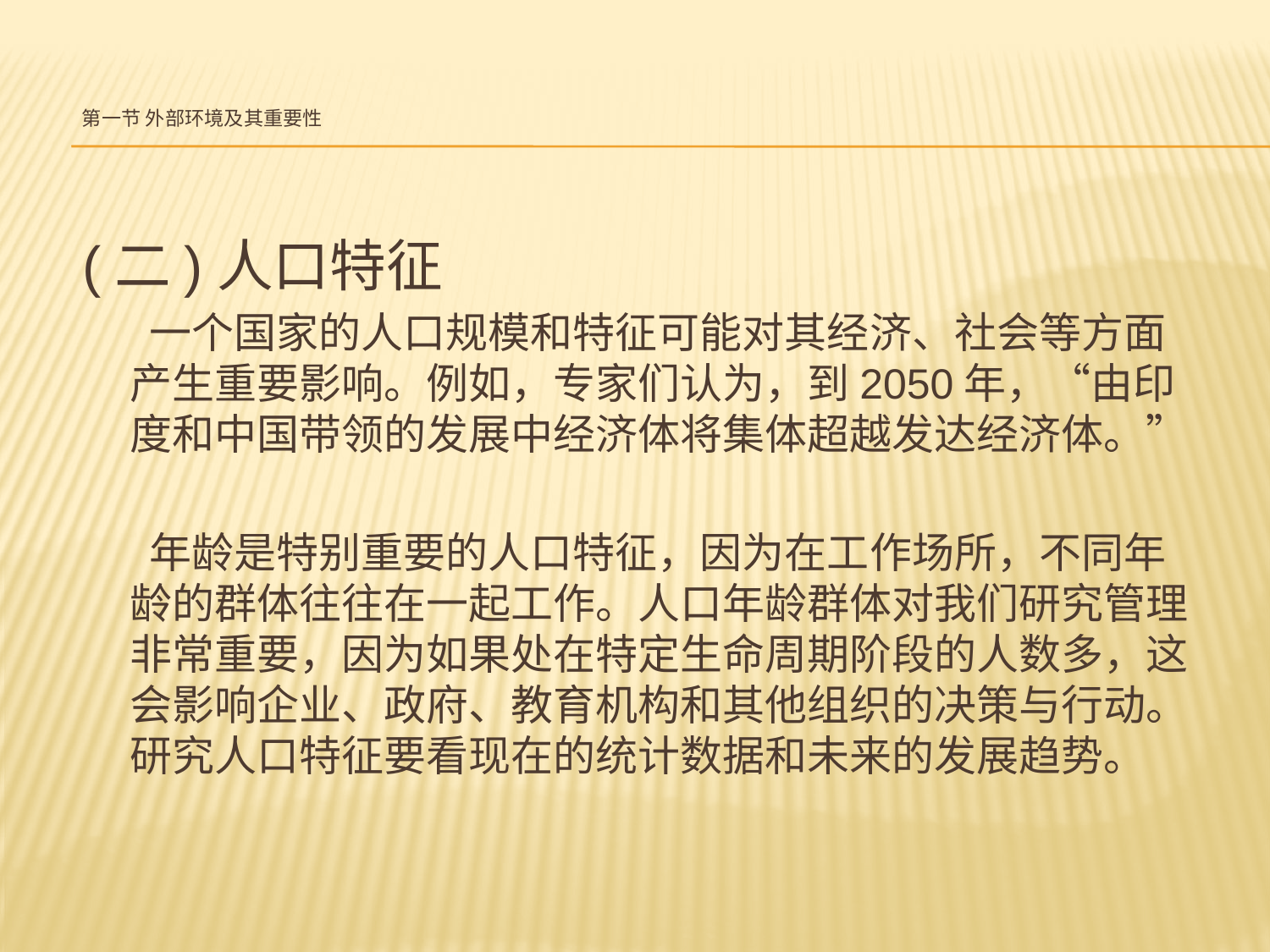

# 第一节 外部环境及其重要性
(二)人口特征
      一个国家的人口规模和特征可能对其经济、社会等方面产生重要影响。例如，专家们认为，到2050年，“由印度和中国带领的发展中经济体将集体超越发达经济体。”

      年龄是特别重要的人口特征，因为在工作场所，不同年龄的群体往往在一起工作。人口年龄群体对我们研究管理非常重要，因为如果处在特定生命周期阶段的人数多，这会影响企业、政府、教育机构和其他组织的决策与行动。研究人口特征要看现在的统计数据和未来的发展趋势。